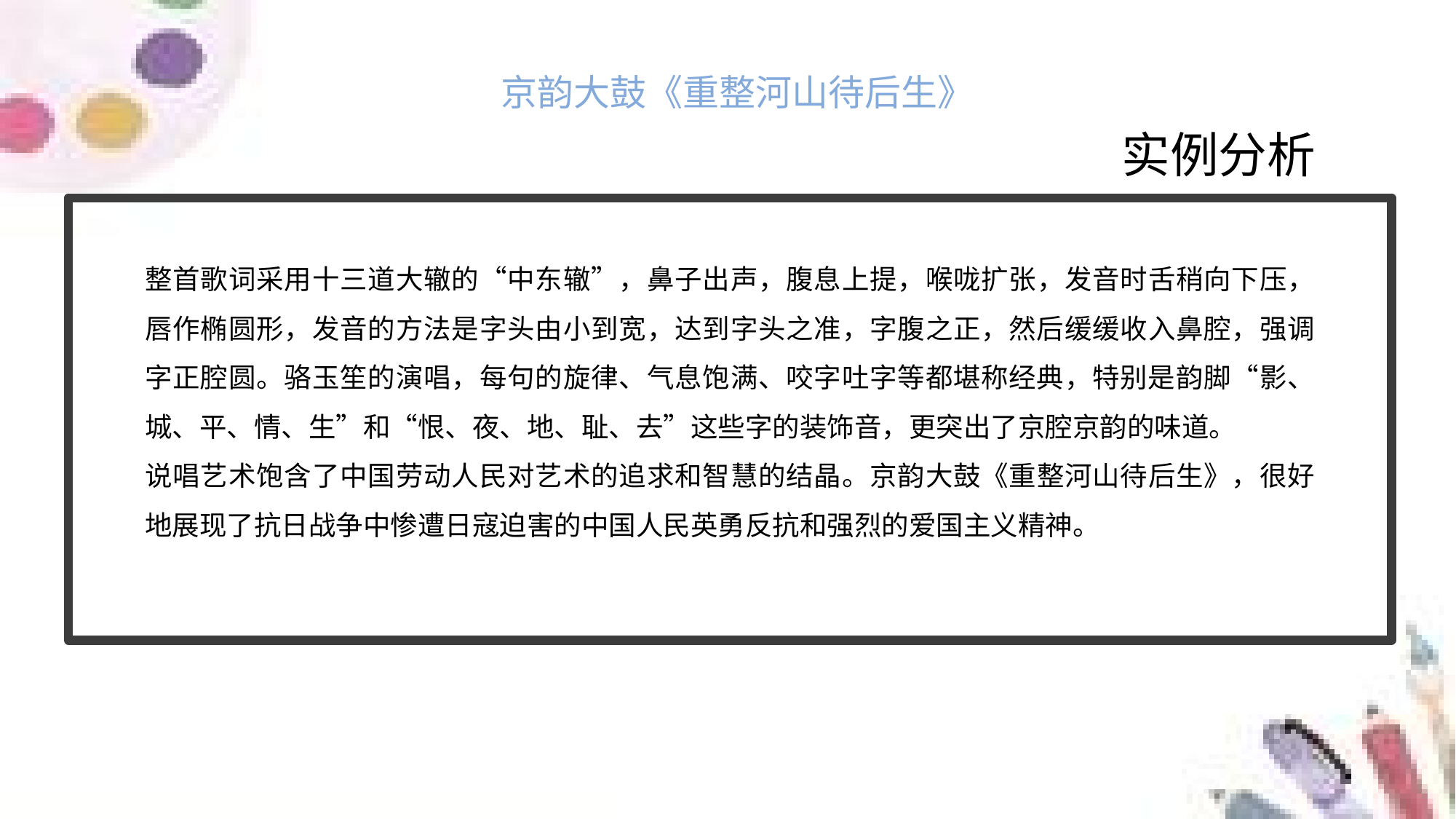

京韵大鼓《重整河山待后生》
实例分析

整首歌词采用十三道大辙的“中东辙”，鼻子出声，腹息上提，喉咙扩张，发音时舌稍向下压，唇作椭圆形，发音的方法是字头由小到宽，达到字头之准，字腹之正，然后缓缓收入鼻腔，强调字正腔圆。骆玉笙的演唱，每句的旋律、气息饱满、咬字吐字等都堪称经典，特别是韵脚“影、城、平、情、生”和“恨、夜、地、耻、去”这些字的装饰音，更突出了京腔京韵的味道。
说唱艺术饱含了中国劳动人民对艺术的追求和智慧的结晶。京韵大鼓《重整河山待后生》，很好地展现了抗日战争中惨遭日寇迫害的中国人民英勇反抗和强烈的爱国主义精神。